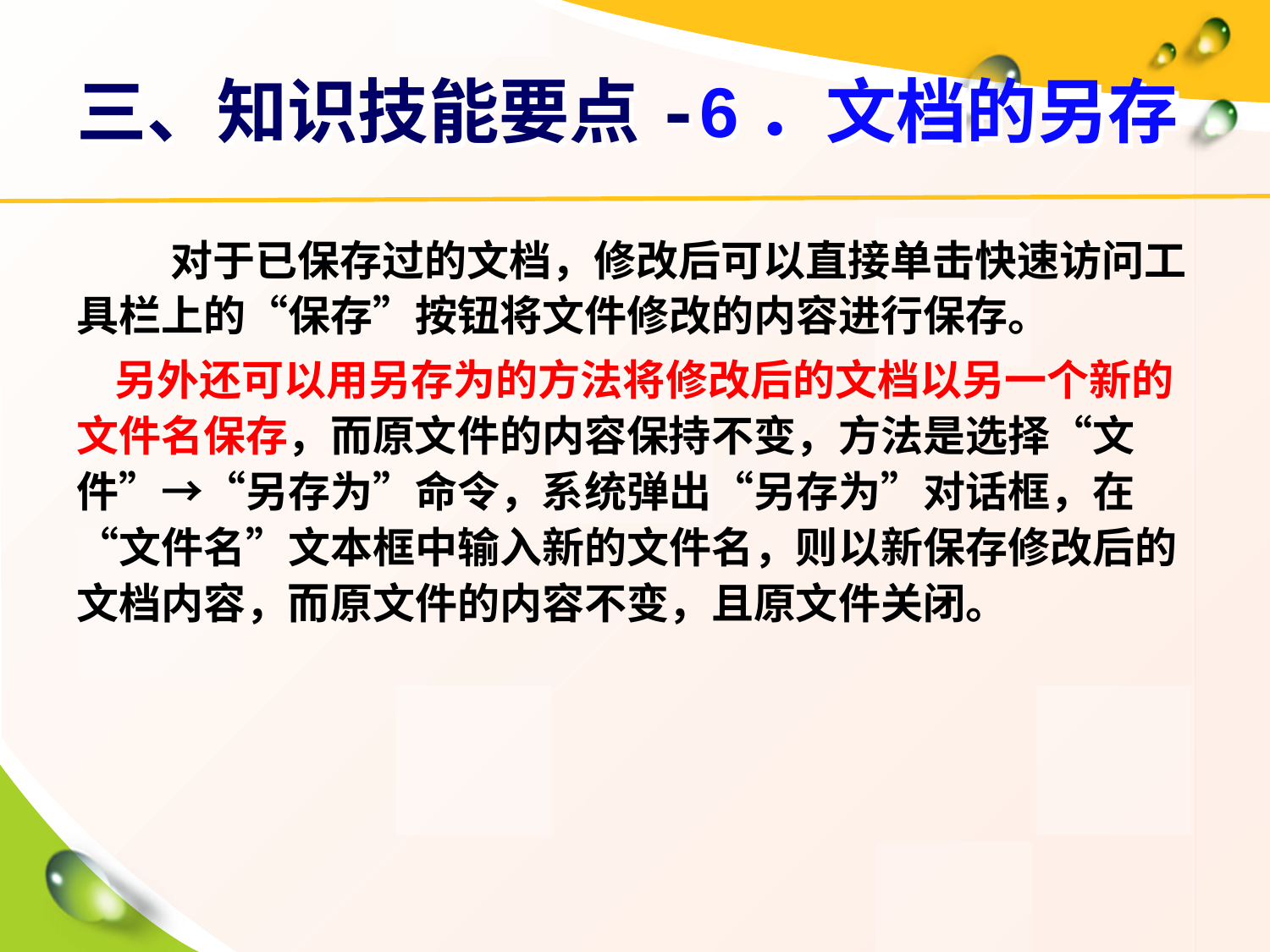

# 三、知识技能要点-6．文档的另存
 对于已保存过的文档，修改后可以直接单击快速访问工具栏上的“保存”按钮将文件修改的内容进行保存。
   另外还可以用另存为的方法将修改后的文档以另一个新的文件名保存，而原文件的内容保持不变，方法是选择“文件”→“另存为”命令，系统弹出“另存为”对话框，在“文件名”文本框中输入新的文件名，则以新保存修改后的文档内容，而原文件的内容不变，且原文件关闭。